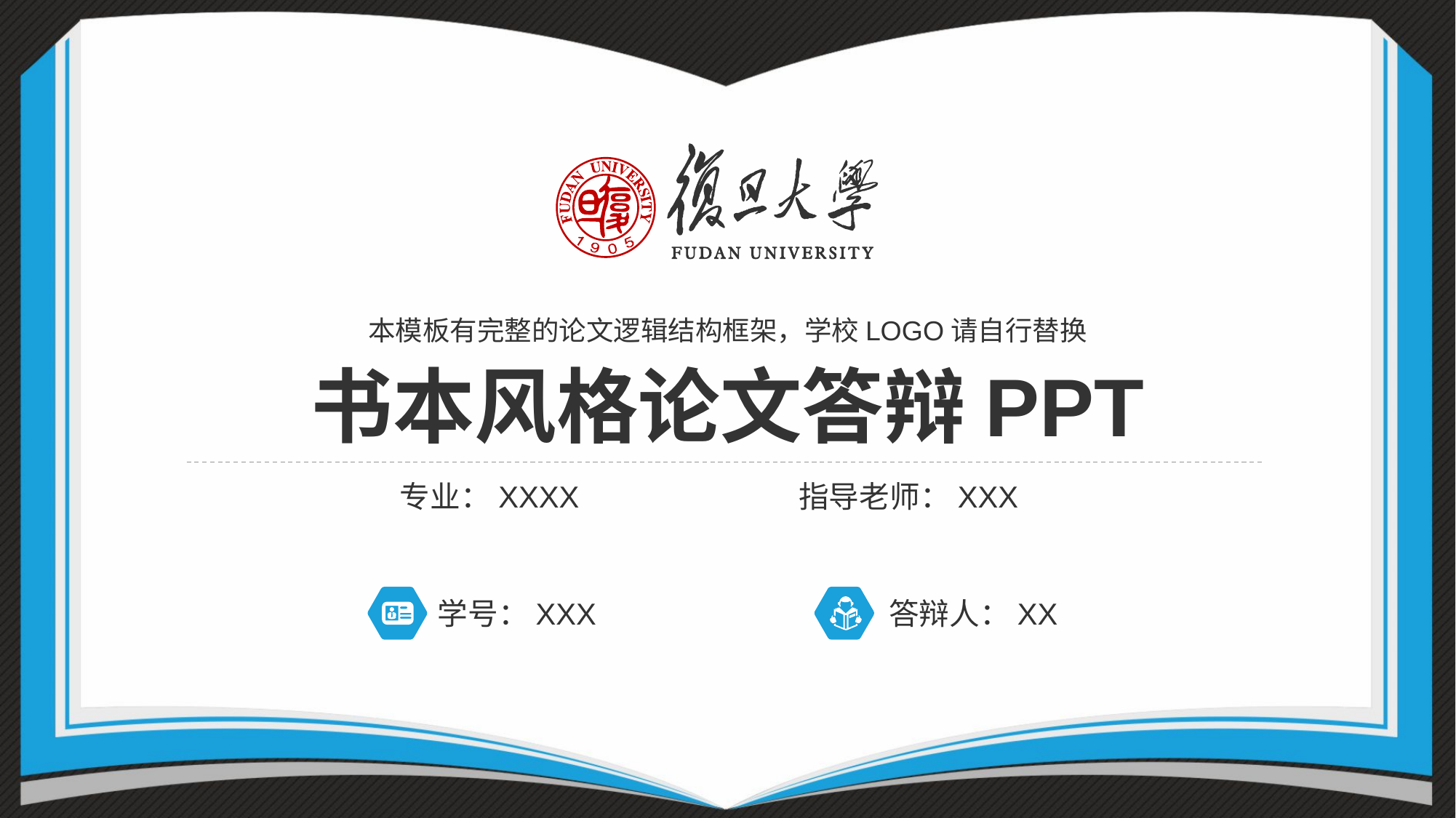

本模板有完整的论文逻辑结构框架，学校LOGO请自行替换
书本风格论文答辩PPT
专业：XXXX
指导老师：XXX

学号：XXX
答辩人：XX